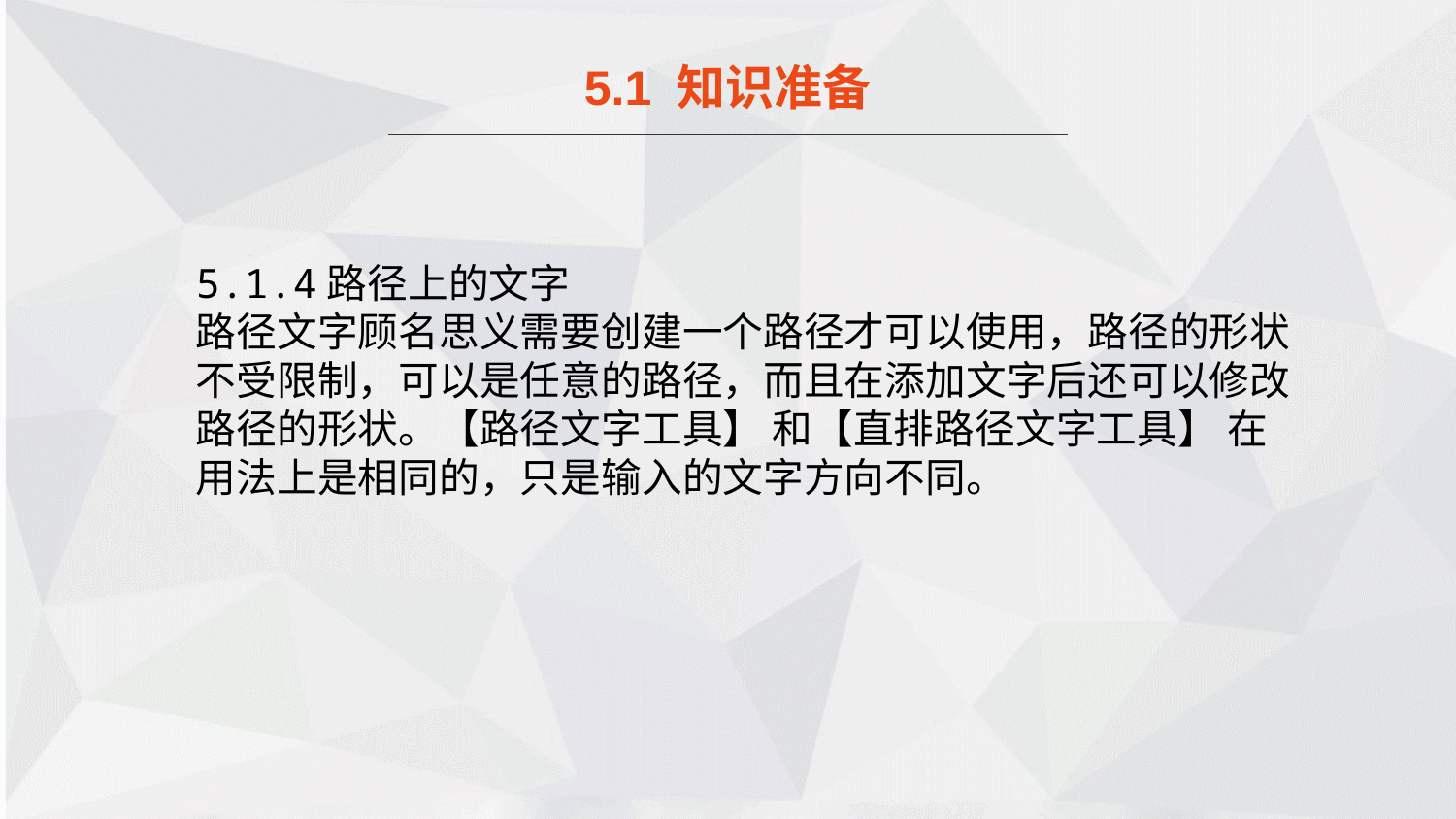

5.1 知识准备
5.1.4路径上的文字
路径文字顾名思义需要创建一个路径才可以使用，路径的形状不受限制，可以是任意的路径，而且在添加文字后还可以修改路径的形状。【路径文字工具】 和【直排路径文字工具】 在用法上是相同的，只是输入的文字方向不同。